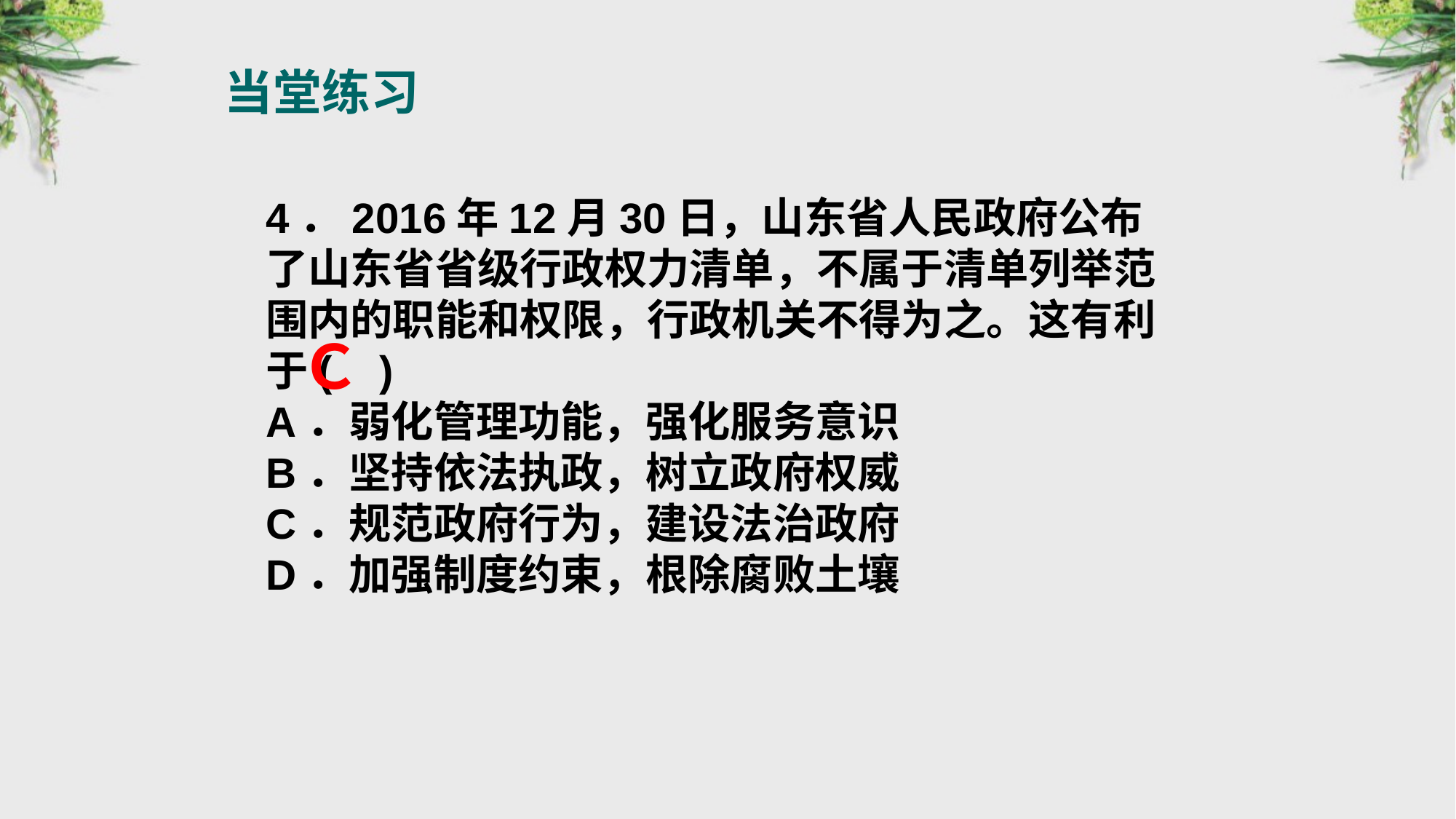

当堂练习
4．2016年12月30日，山东省人民政府公布了山东省省级行政权力清单，不属于清单列举范围内的职能和权限，行政机关不得为之。这有利于(    )
A．弱化管理功能，强化服务意识
B．坚持依法执政，树立政府权威
C．规范政府行为，建设法治政府
D．加强制度约束，根除腐败土壤
Ｃ